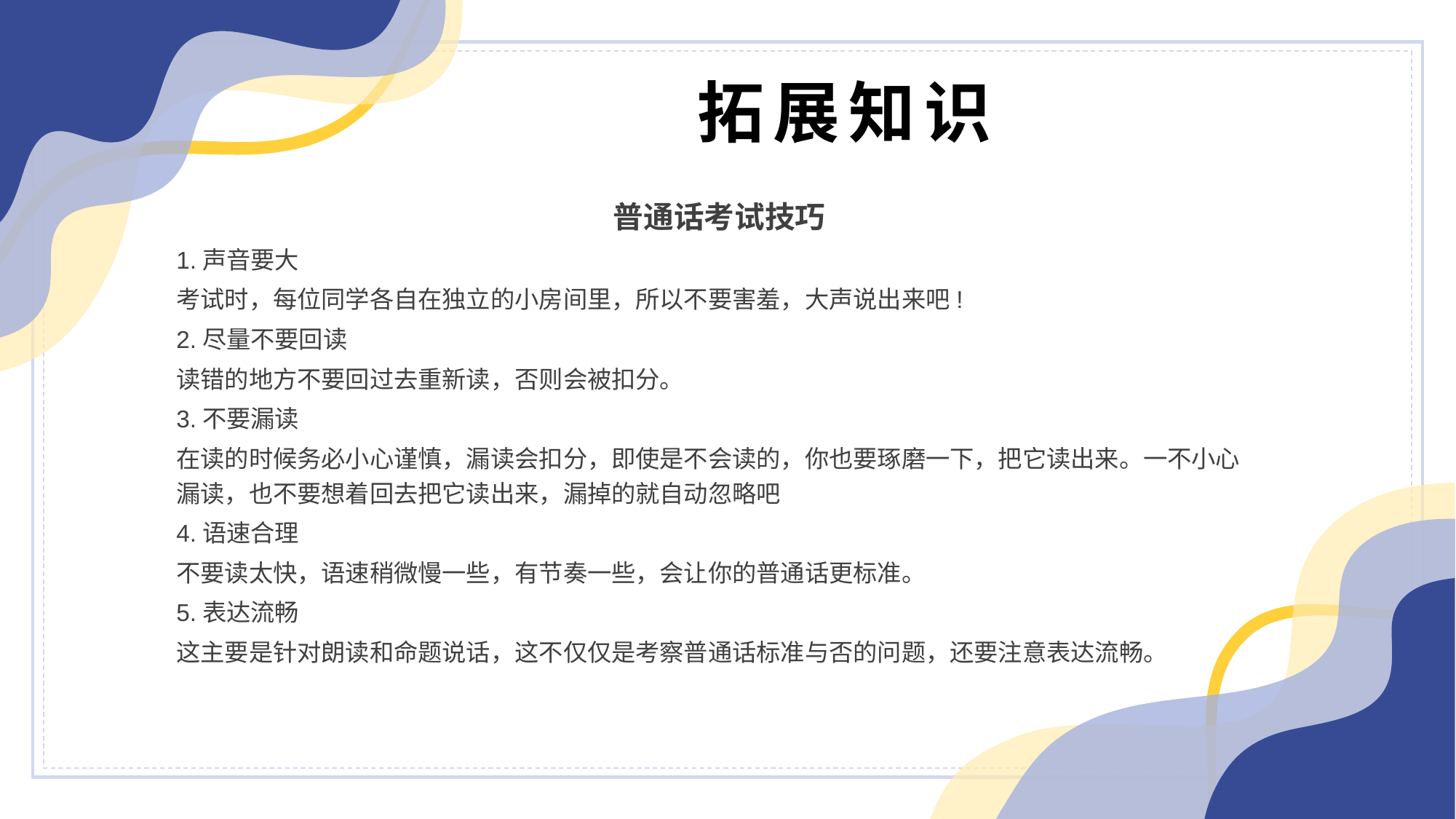

拓展知识
普通话考试技巧
1.声音要大
考试时，每位同学各自在独立的小房间里，所以不要害羞，大声说出来吧!
2.尽量不要回读
读错的地方不要回过去重新读，否则会被扣分。
3.不要漏读
在读的时候务必小心谨慎，漏读会扣分，即使是不会读的，你也要琢磨一下，把它读出来。一不小心漏读，也不要想着回去把它读出来，漏掉的就自动忽略吧
4.语速合理
不要读太快，语速稍微慢一些，有节奏一些，会让你的普通话更标准。
5.表达流畅
这主要是针对朗读和命题说话，这不仅仅是考察普通话标准与否的问题，还要注意表达流畅。